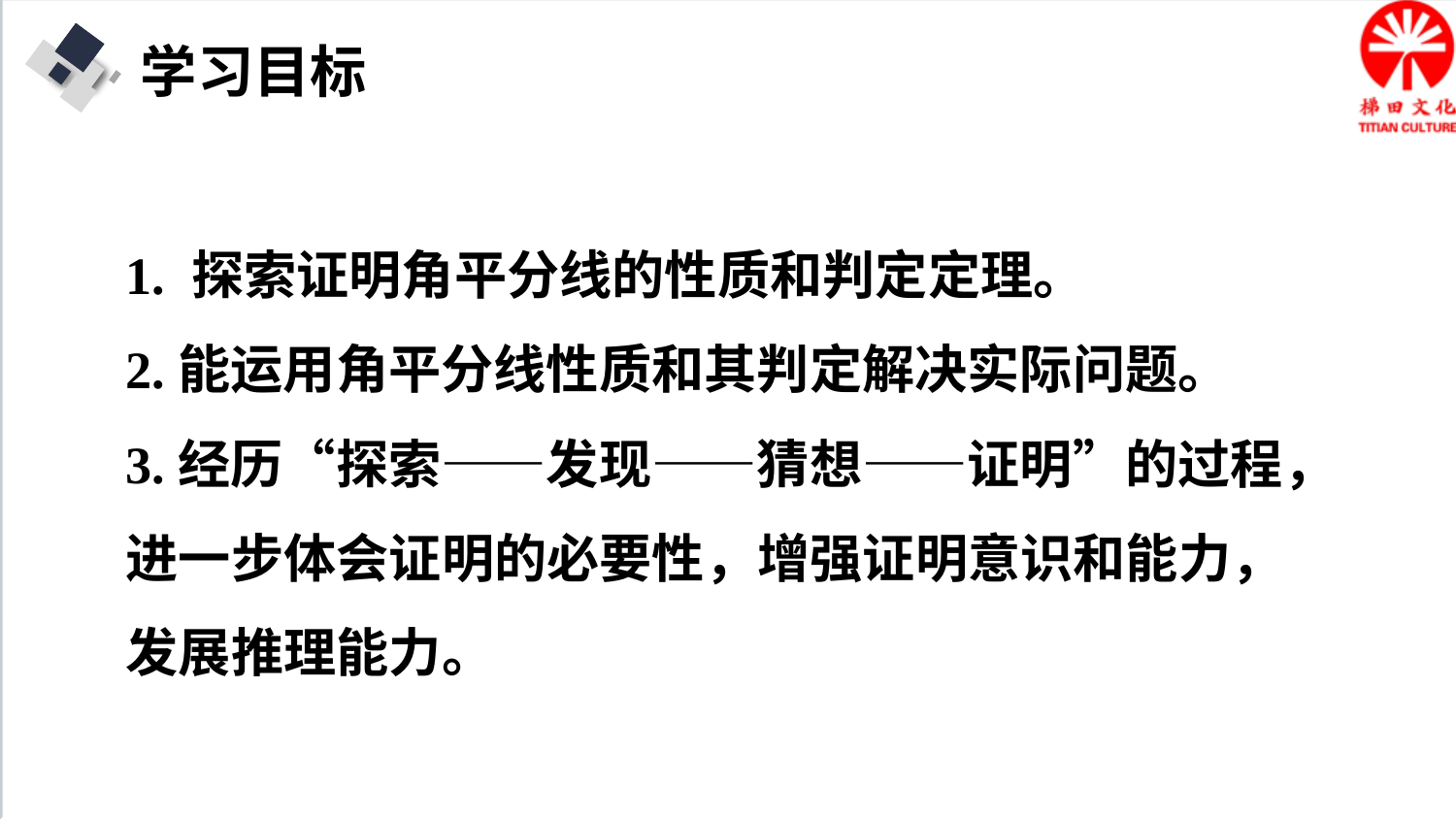

学习目标

1. 探索证明角平分线的性质和判定定理。
2.能运用角平分线性质和其判定解决实际问题。
3.经历“探索——发现——猜想——证明”的过程，进一步体会证明的必要性，增强证明意识和能力，发展推理能力。